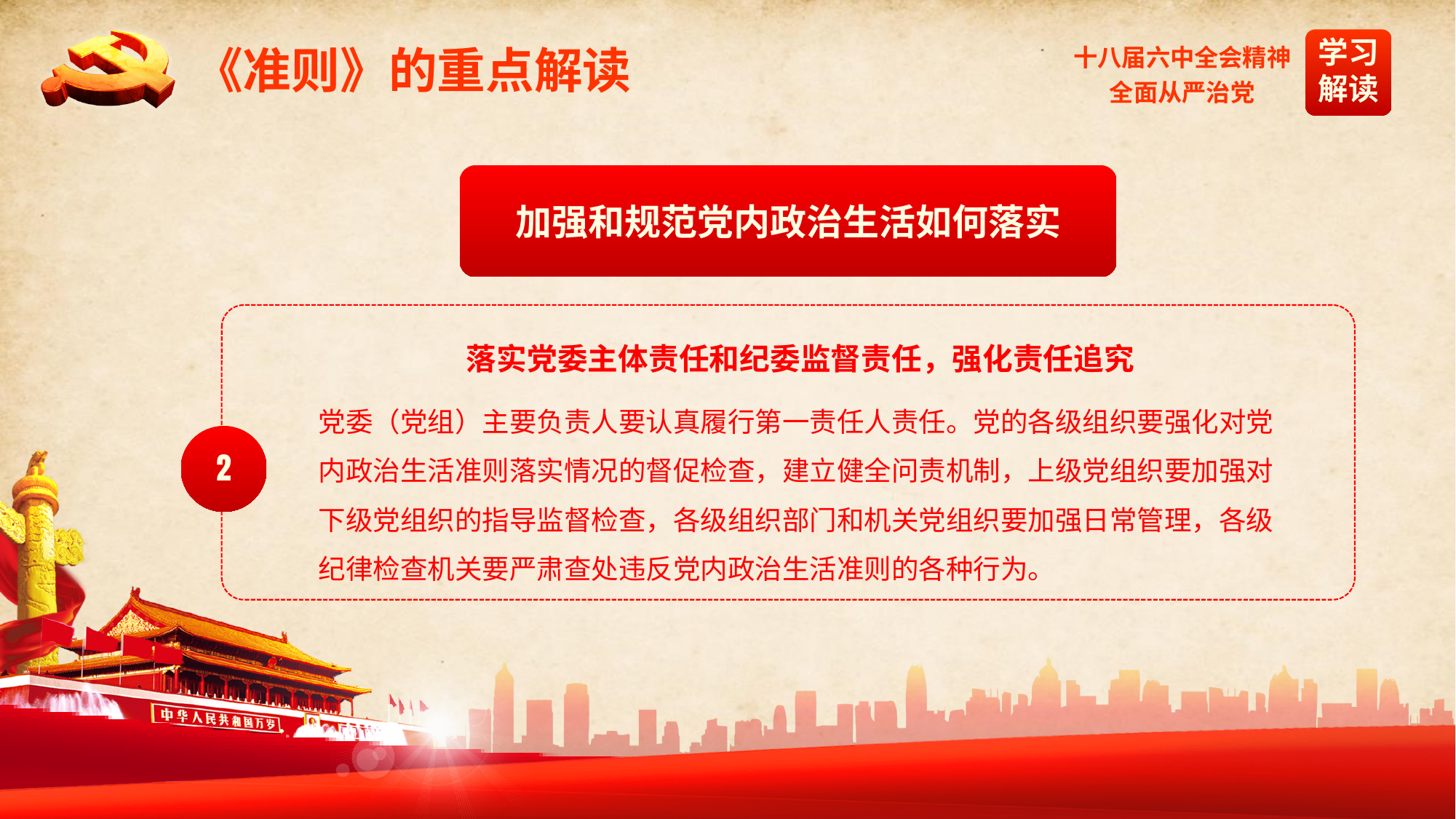

《准则》的重点解读
加强和规范党内政治生活如何落实

落实党委主体责任和纪委监督责任，强化责任追究
党委（党组）主要负责人要认真履行第一责任人责任。党的各级组织要强化对党内政治生活准则落实情况的督促检查，建立健全问责机制，上级党组织要加强对下级党组织的指导监督检查，各级组织部门和机关党组织要加强日常管理，各级纪律检查机关要严肃查处违反党内政治生活准则的各种行为。
2